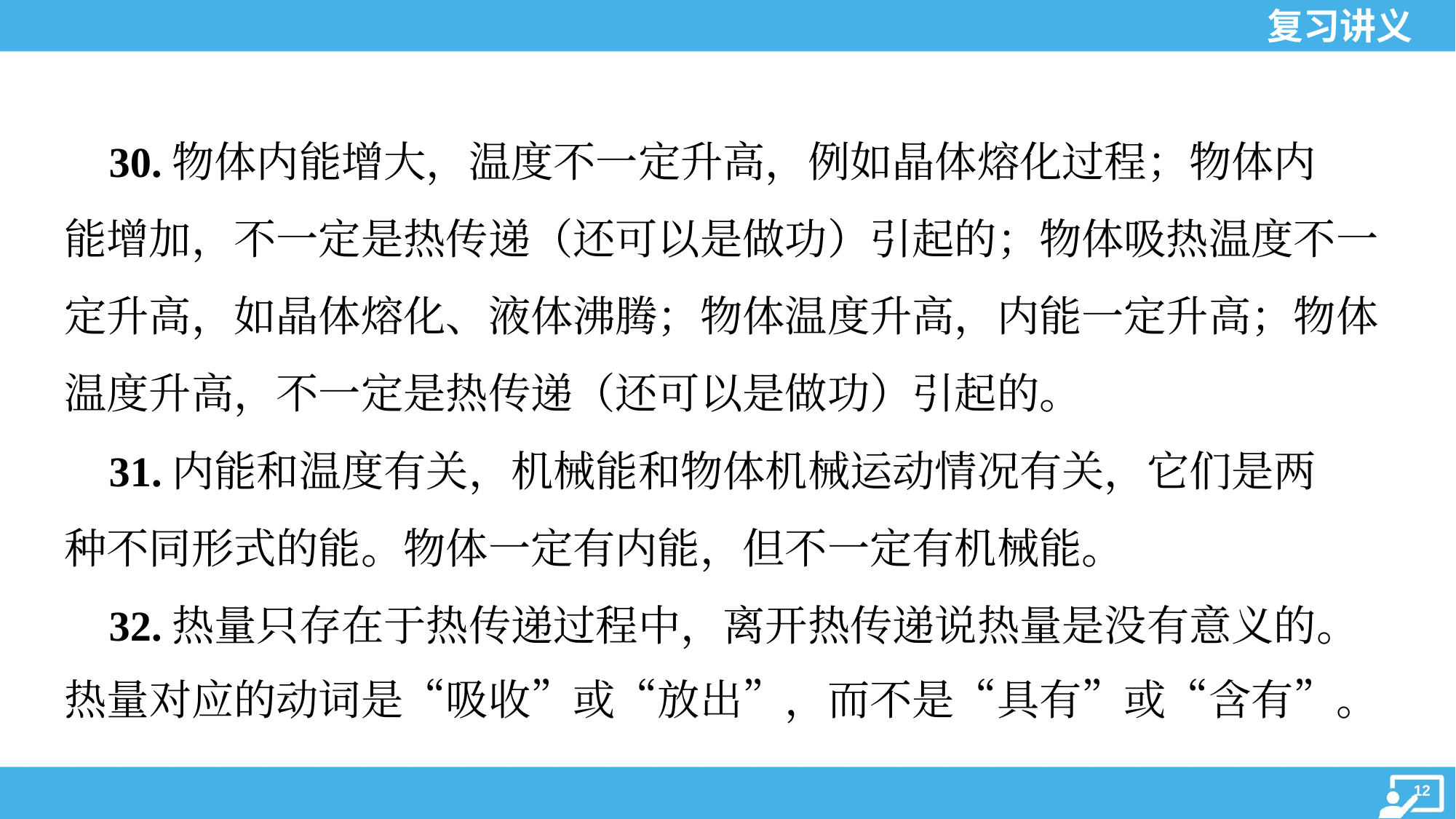

30.物体内能增大，温度不一定升高，例如晶体熔化过程；物体内
能增加，不一定是热传递（还可以是做功）引起的；物体吸热温度不一
定升高，如晶体熔化、液体沸腾；物体温度升高，内能一定升高；物体
温度升高，不一定是热传递（还可以是做功）引起的。
    31.内能和温度有关，机械能和物体机械运动情况有关，它们是两
种不同形式的能。物体一定有内能，但不一定有机械能。
    32.热量只存在于热传递过程中，离开热传递说热量是没有意义的。
热量对应的动词是“吸收”或“放出”，而不是“具有”或“含有”。